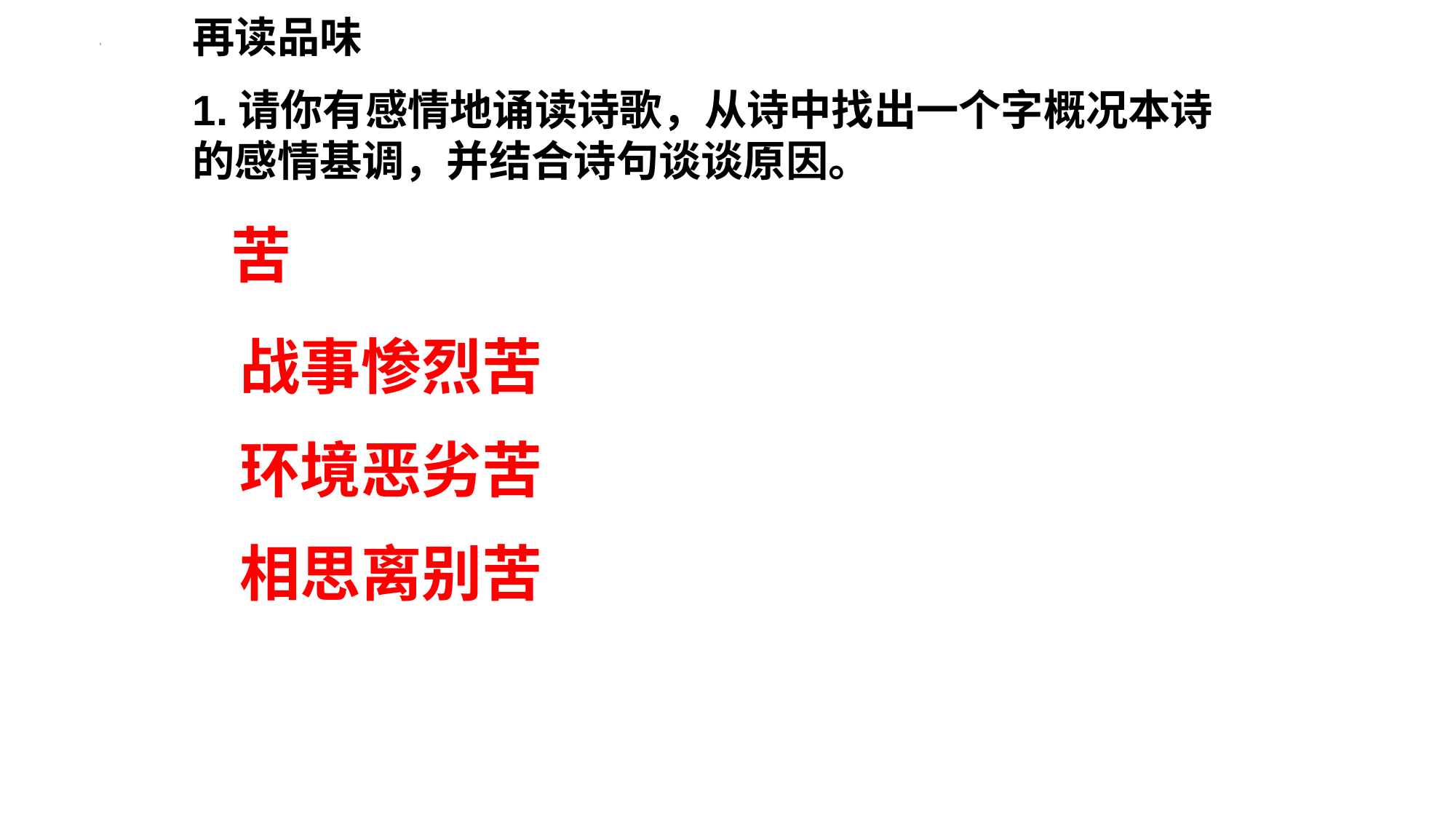

再读品味
1.请你有感情地诵读诗歌，从诗中找出一个字概况本诗的感情基调，并结合诗句谈谈原因。

苦
战事惨烈苦
环境恶劣苦
相思离别苦